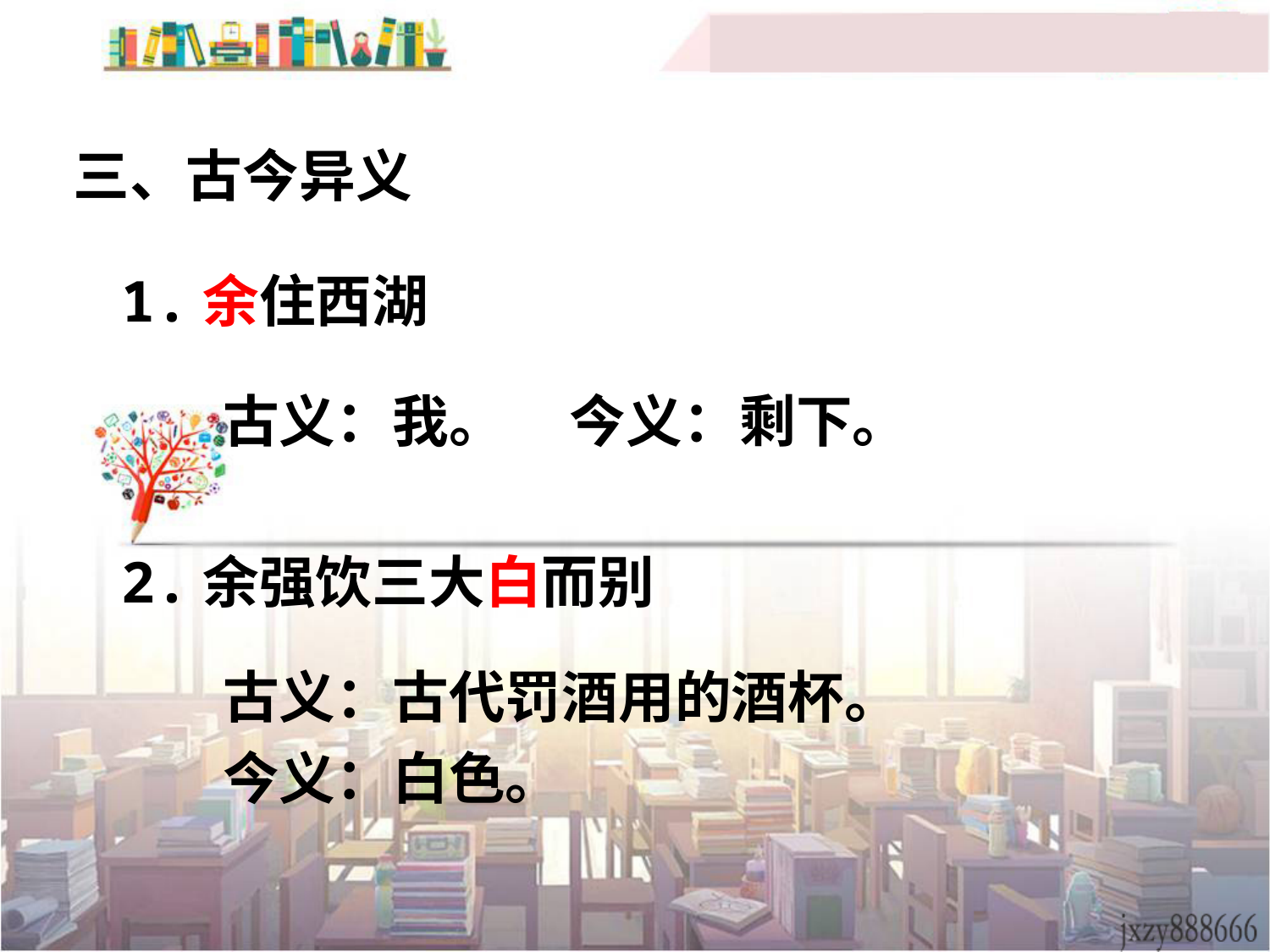

三、古今异义
1.余住西湖
古义：我。     今义：剩下。
2.余强饮三大白而别
古义：古代罚酒用的酒杯。
今义：白色。